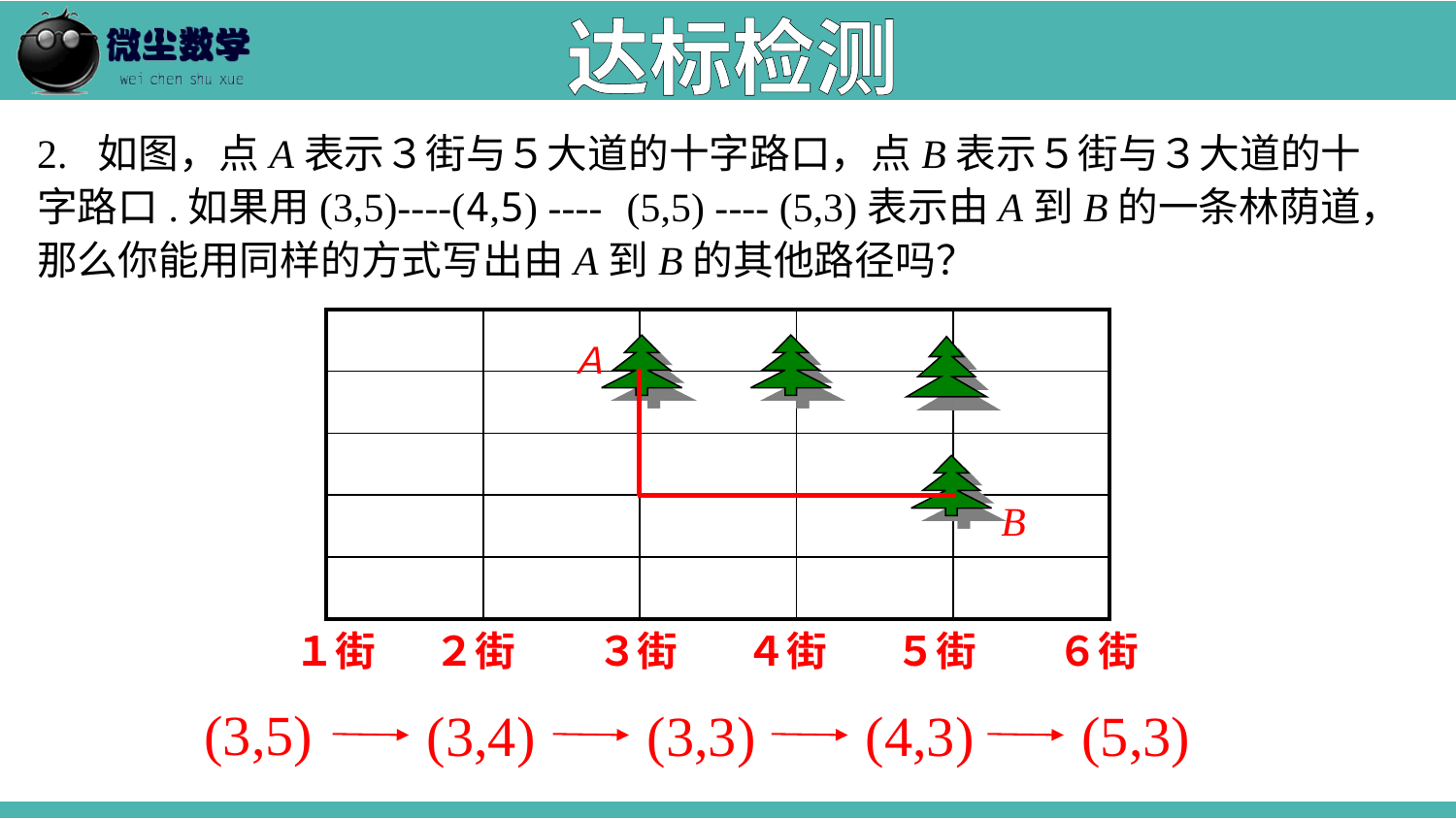

达标检测
2.  如图，点A表示３街与５大道的十字路口，点B表示５街与３大道的十字路口.如果用(3,5)----(4,5) ---- (5,5) ---- (5,3)表示由A到B的一条林荫道，那么你能用同样的方式写出由A到B的其他路径吗？
|  |  |  |  |  |
| --- | --- | --- | --- | --- |
|  |  |  |  |  |
|  |  |  |  |  |
|  |  |  |  |  |
|  |  |  |  |  |
Ａ

B
１街　  ２街　　３街　   ４街　   ５街　　６街
(3,5)
(3,4)
(3,3)
(4,3)
(5,3)